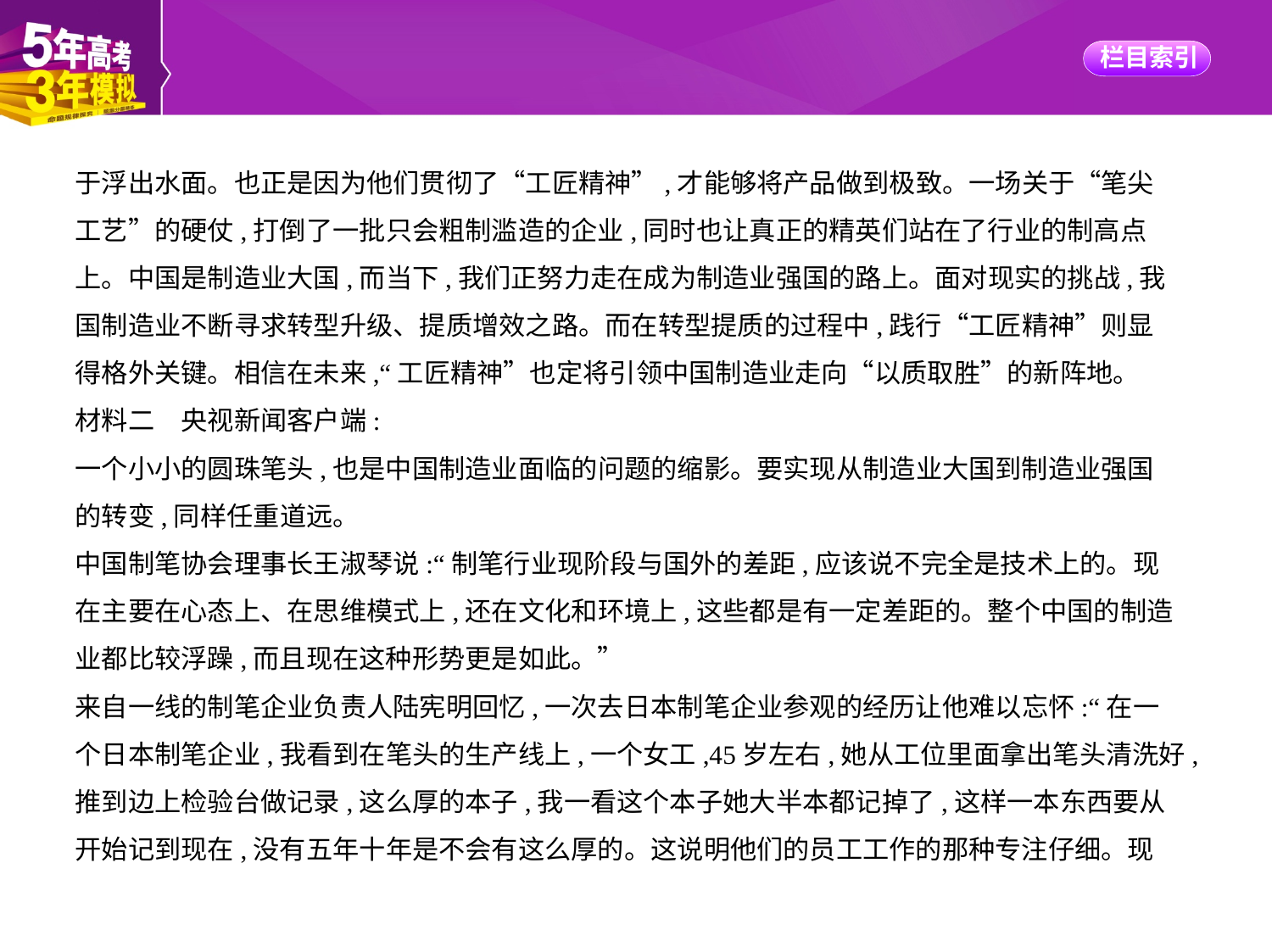

于浮出水面。也正是因为他们贯彻了“工匠精神”,才能够将产品做到极致。一场关于“笔尖
工艺”的硬仗,打倒了一批只会粗制滥造的企业,同时也让真正的精英们站在了行业的制高点
上。中国是制造业大国,而当下,我们正努力走在成为制造业强国的路上。面对现实的挑战,我
国制造业不断寻求转型升级、提质增效之路。而在转型提质的过程中,践行“工匠精神”则显
得格外关键。相信在未来,“工匠精神”也定将引领中国制造业走向“以质取胜”的新阵地。
材料二　央视新闻客户端:
一个小小的圆珠笔头,也是中国制造业面临的问题的缩影。要实现从制造业大国到制造业强国
的转变,同样任重道远。
中国制笔协会理事长王淑琴说:“制笔行业现阶段与国外的差距,应该说不完全是技术上的。现
在主要在心态上、在思维模式上,还在文化和环境上,这些都是有一定差距的。整个中国的制造
业都比较浮躁,而且现在这种形势更是如此。”
来自一线的制笔企业负责人陆宪明回忆,一次去日本制笔企业参观的经历让他难以忘怀:“在一
个日本制笔企业,我看到在笔头的生产线上,一个女工,45岁左右,她从工位里面拿出笔头清洗好,
推到边上检验台做记录,这么厚的本子,我一看这个本子她大半本都记掉了,这样一本东西要从
开始记到现在,没有五年十年是不会有这么厚的。这说明他们的员工工作的那种专注仔细。现